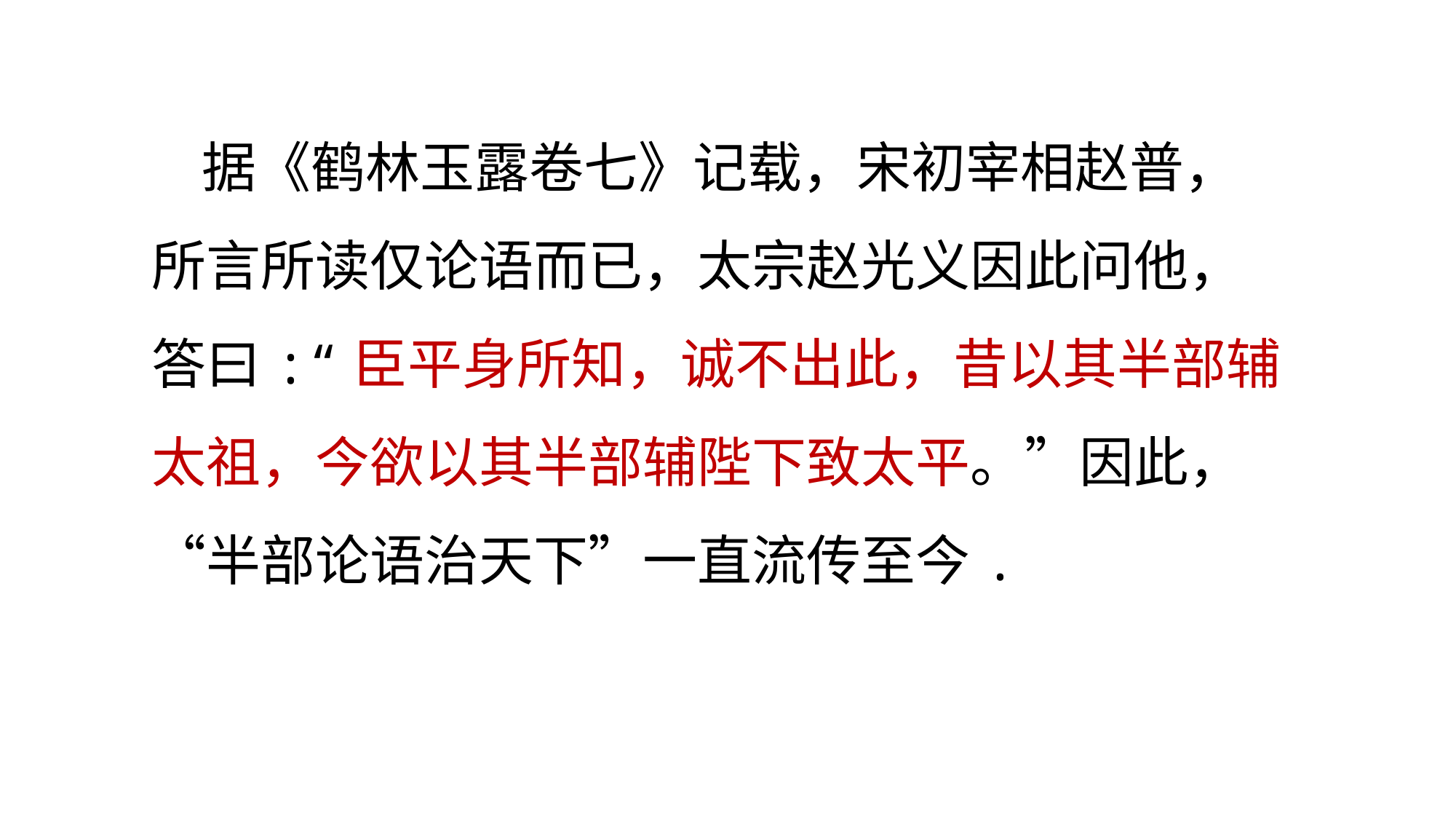

据《鹤林玉露卷七》记载，宋初宰相赵普，所言所读仅论语而已，太宗赵光义因此问他，答曰:“臣平身所知，诚不出此，昔以其半部辅太祖，今欲以其半部辅陛下致太平。”因此，“半部论语治天下”一直流传至今.

#